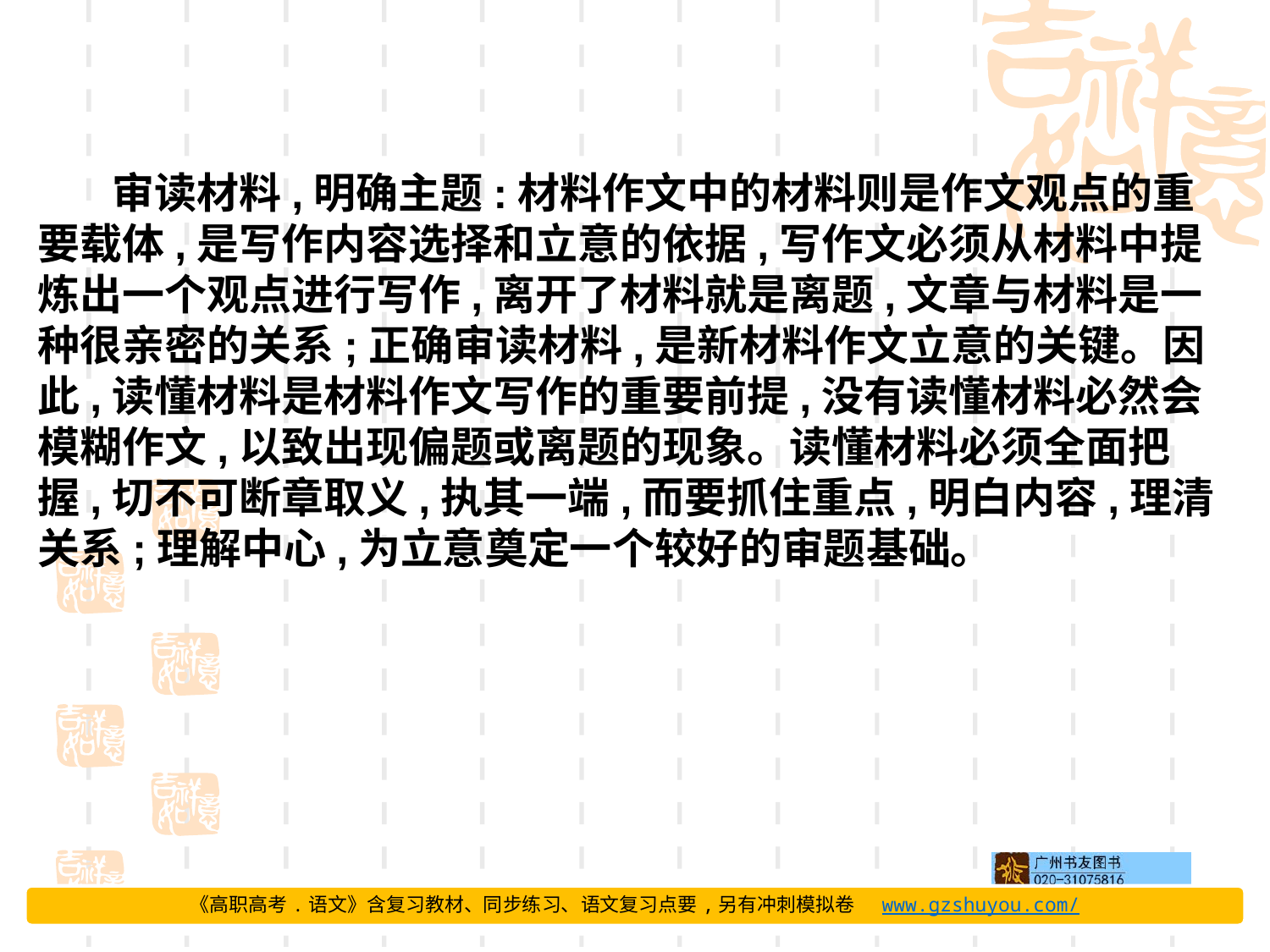

审读材料,明确主题:材料作文中的材料则是作文观点的重要载体,是写作内容选择和立意的依据,写作文必须从材料中提炼出一个观点进行写作,离开了材料就是离题,文章与材料是一种很亲密的关系;正确审读材料,是新材料作文立意的关键。因此,读懂材料是材料作文写作的重要前提,没有读懂材料必然会模糊作文,以致出现偏题或离题的现象。读懂材料必须全面把握,切不可断章取义,执其一端,而要抓住重点,明白内容,理清关系;理解中心,为立意奠定一个较好的审题基础。